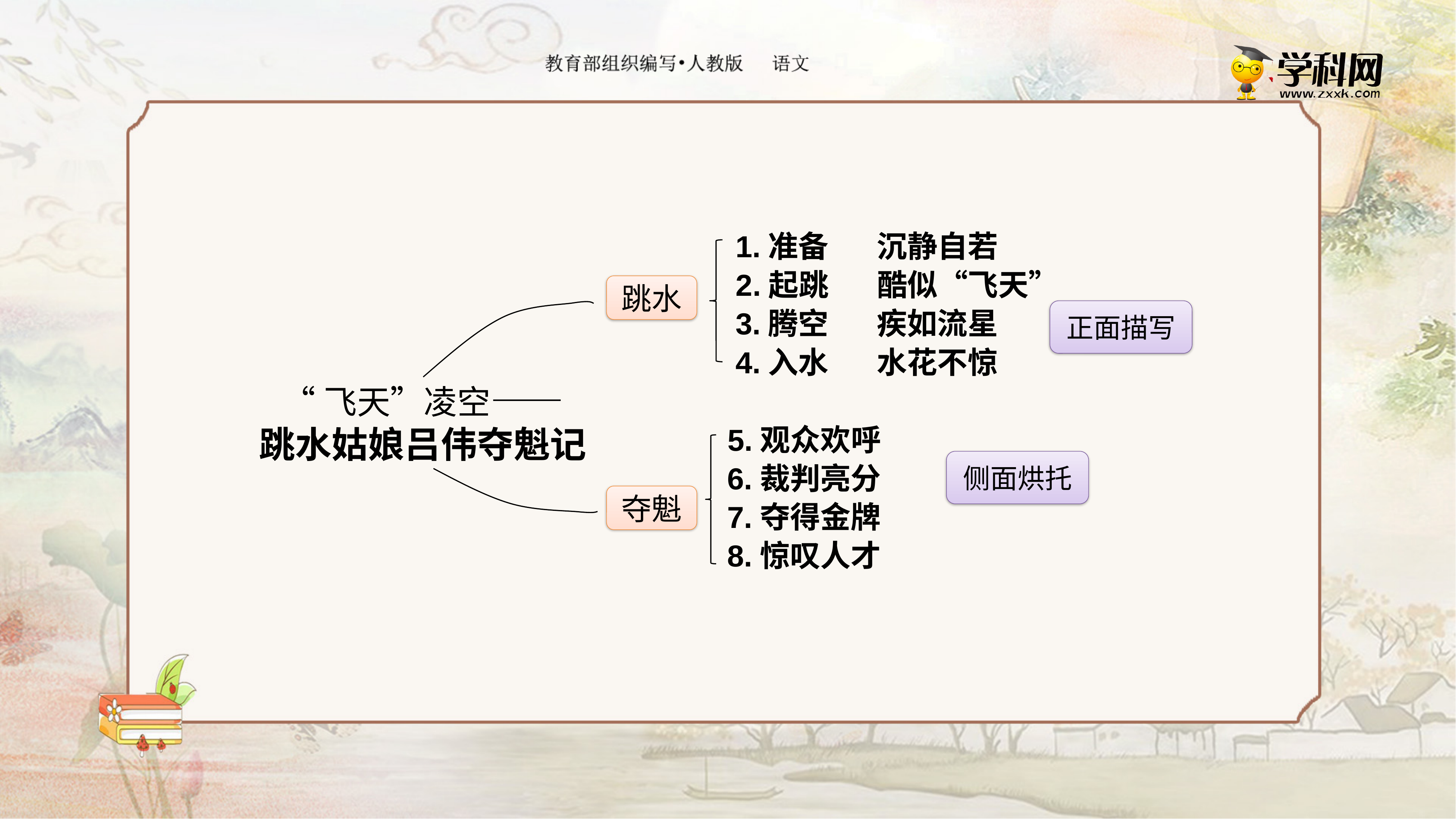

1.准备       沉静自若

2.起跳       酷似“飞天”
跳水
正面描写

3.腾空       疾如流星
4.入水       水花不惊
“飞天”凌空——
跳水姑娘吕伟夺魁记
5.观众欢呼

侧面烘托
6.裁判亮分

夺魁
7.夺得金牌
8.惊叹人才